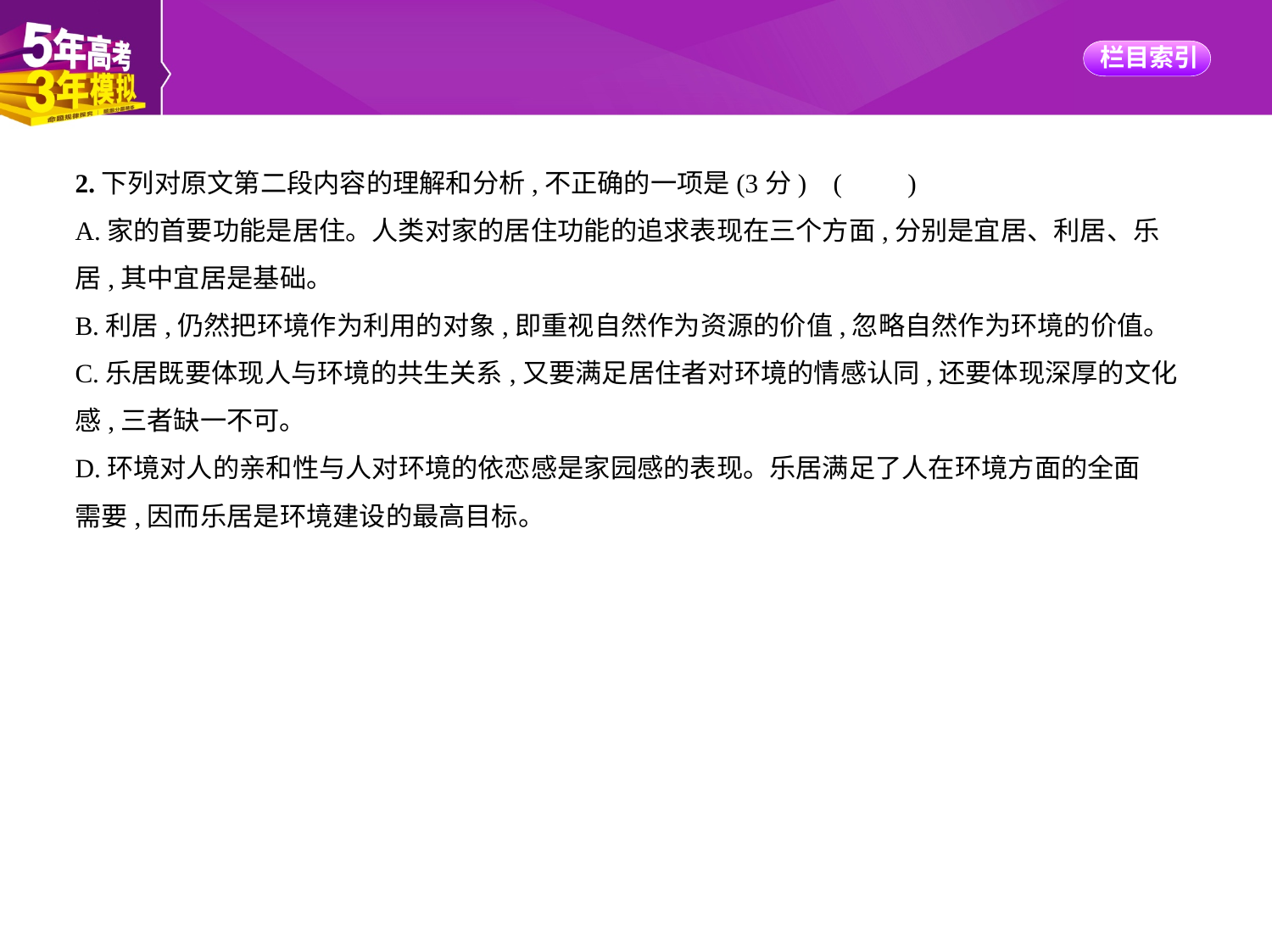

2.下列对原文第二段内容的理解和分析,不正确的一项是(3分) (　　)
A.家的首要功能是居住。人类对家的居住功能的追求表现在三个方面,分别是宜居、利居、乐
居,其中宜居是基础。
B.利居,仍然把环境作为利用的对象,即重视自然作为资源的价值,忽略自然作为环境的价值。
C.乐居既要体现人与环境的共生关系,又要满足居住者对环境的情感认同,还要体现深厚的文化
感,三者缺一不可。
D.环境对人的亲和性与人对环境的依恋感是家园感的表现。乐居满足了人在环境方面的全面
需要,因而乐居是环境建设的最高目标。